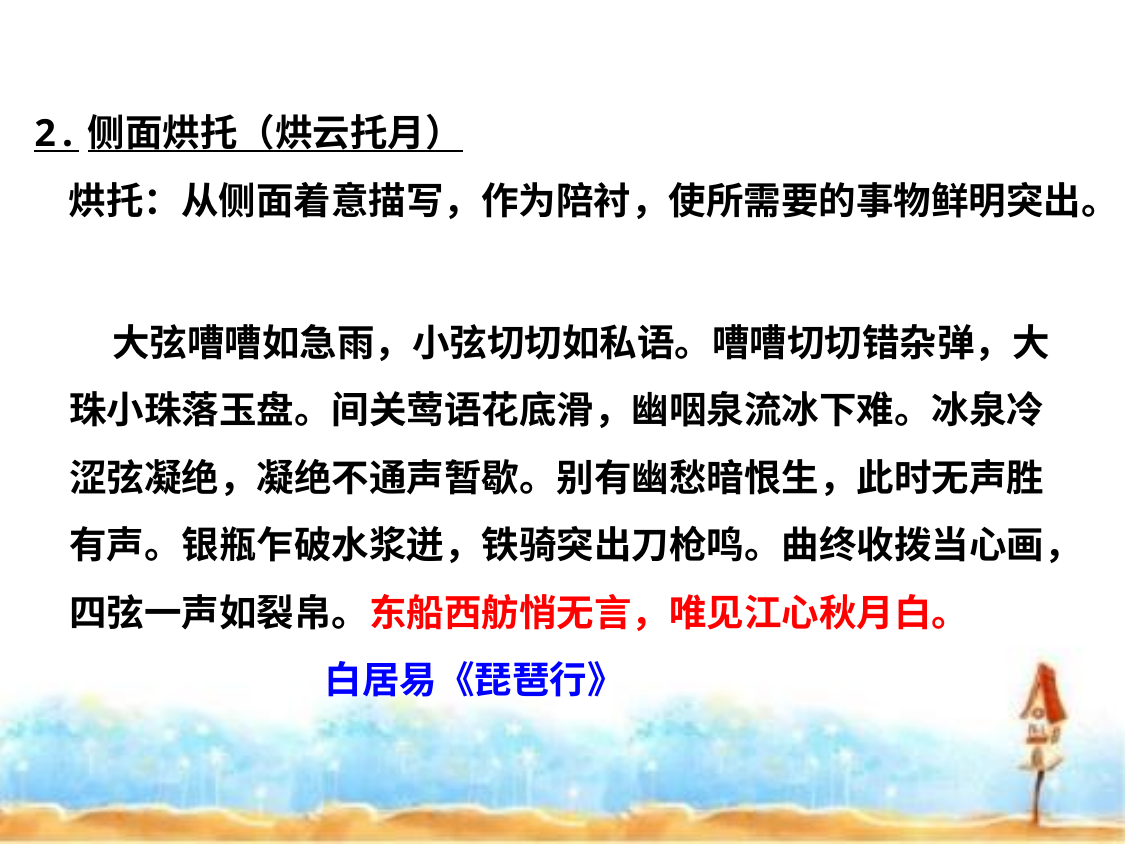

2.侧面烘托（烘云托月）
   烘托：从侧面着意描写，作为陪衬，使所需要的事物鲜明突出。
    大弦嘈嘈如急雨，小弦切切如私语。嘈嘈切切错杂弹，大珠小珠落玉盘。间关莺语花底滑，幽咽泉流冰下难。冰泉冷涩弦凝绝，凝绝不通声暂歇。别有幽愁暗恨生，此时无声胜有声。银瓶乍破水浆迸，铁骑突出刀枪鸣。曲终收拨当心画，四弦一声如裂帛。东船西舫悄无言，唯见江心秋月白。
                             白居易《琵琶行》